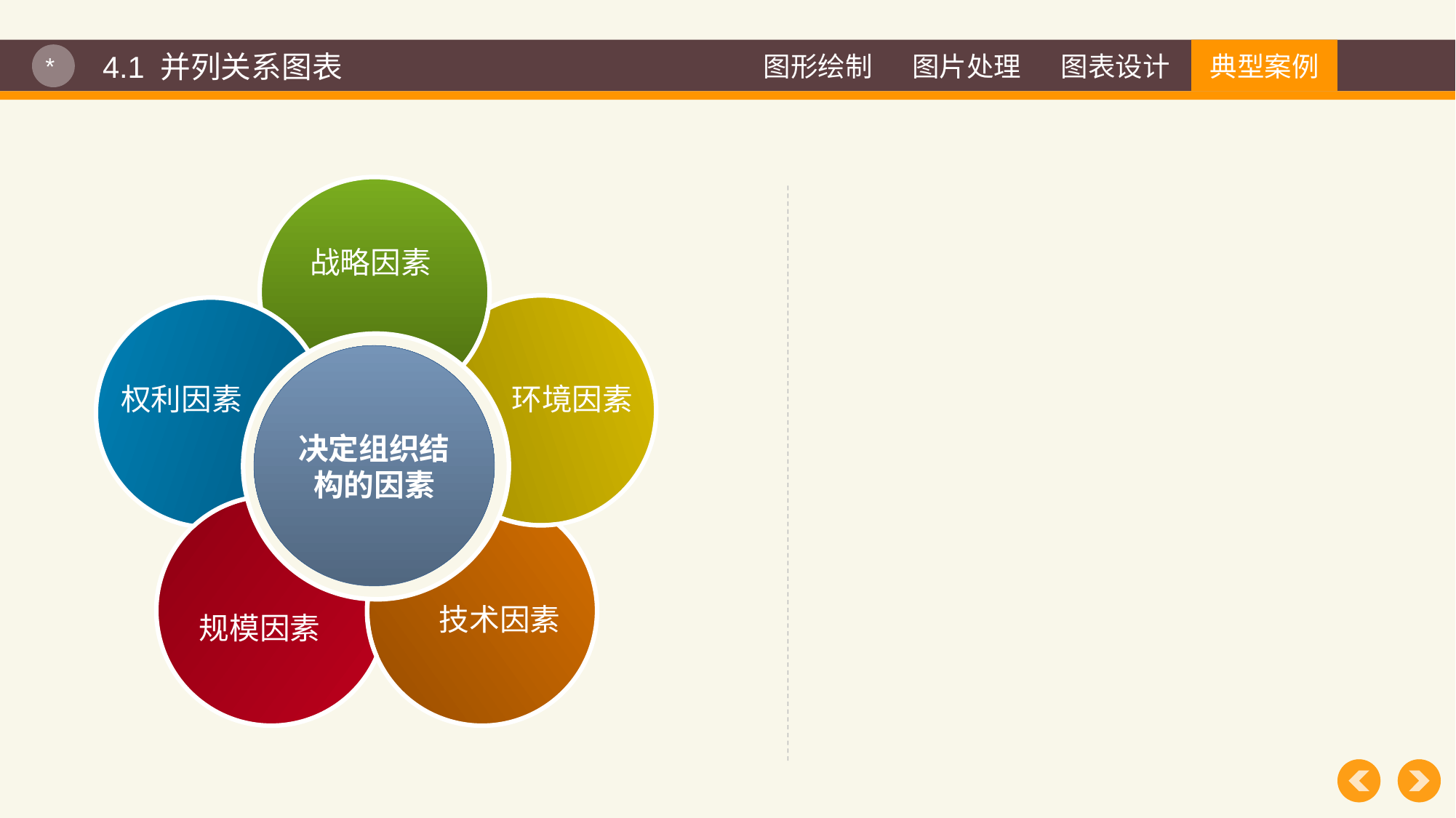

图形绘制
图片处理
图表设计
典型案例
典型案例
4.1 并列关系图表

*

决定组织结构的因素
战略因素
权利因素
环境因素
技术因素
规模因素